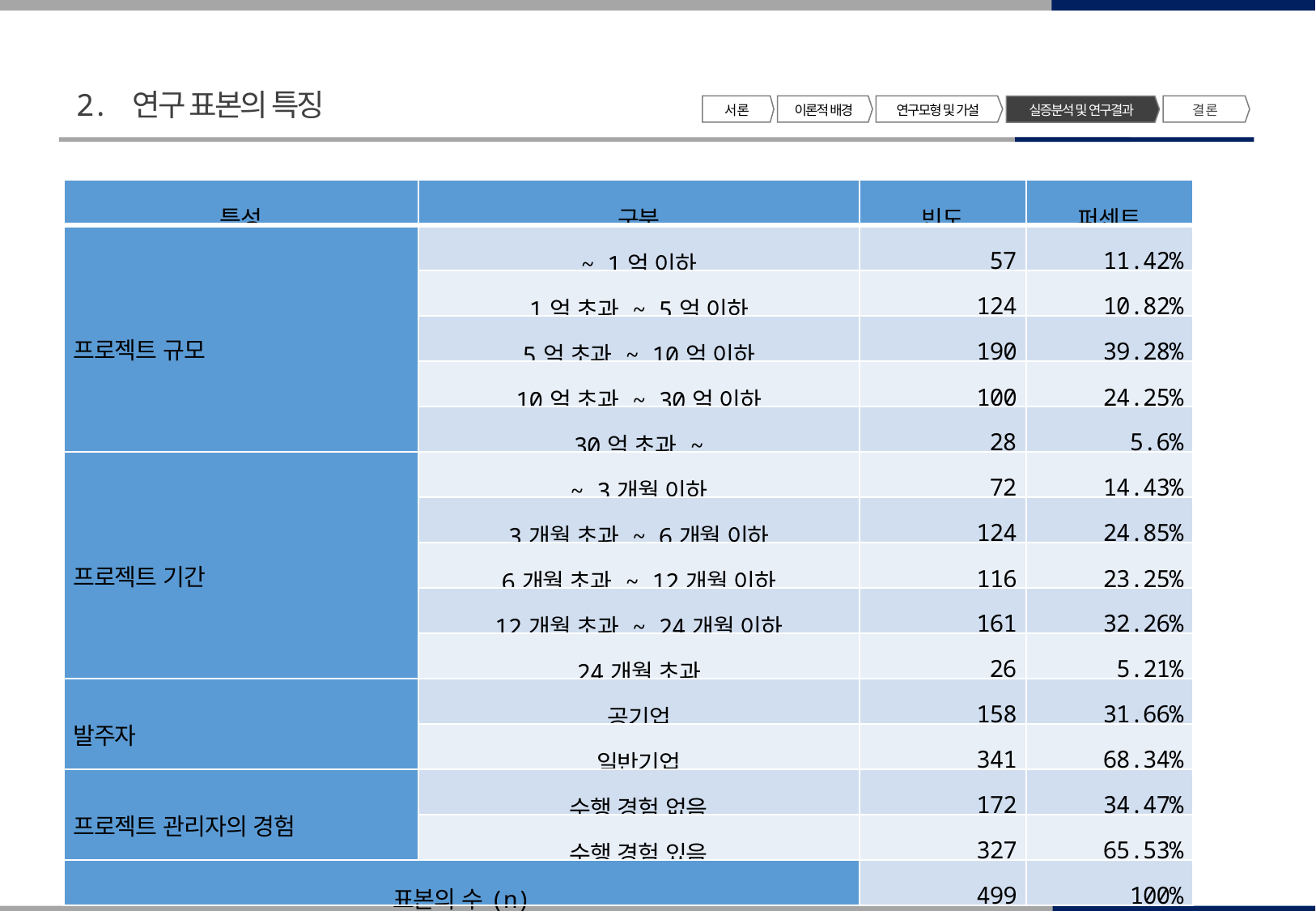

2. 연구 표본의 특징
서  론
이론적 배경
연구모형 및 가설
결 론
실증분석 및 연구결과
| 특성 | 구분 | 빈도 | 퍼센트 |
| --- | --- | --- | --- |
| 프로젝트 규모 | ~ 1억 이하 | 57 | 11.42% |
|  | 1억 초과 ~ 5억 이하 | 124 | 10.82% |
|  | 5억 초과 ~ 10억 이하 | 190 | 39.28% |
|  | 10억 초과 ~ 30억 이하 | 100 | 24.25% |
|  | 30억 초과 ~ | 28 | 5.6% |
| 프로젝트 기간 | ~ 3개월 이하 | 72 | 14.43% |
|  | 3개월 초과 ~ 6개월 이하 | 124 | 24.85% |
|  | 6개월 초과 ~ 12개월 이하 | 116 | 23.25% |
|  | 12개월 초과 ~ 24개월 이하 | 161 | 32.26% |
|  | 24개월 초과 | 26 | 5.21% |
| 발주자 | 공기업 | 158 | 31.66% |
|  | 일반기업 | 341 | 68.34% |
| 프로젝트 관리자의 경험 | 수행 경험 없음 | 172 | 34.47% |
|  | 수행 경험 있음 | 327 | 65.53% |
| 표본의 수(n) |  | 499 | 100% |